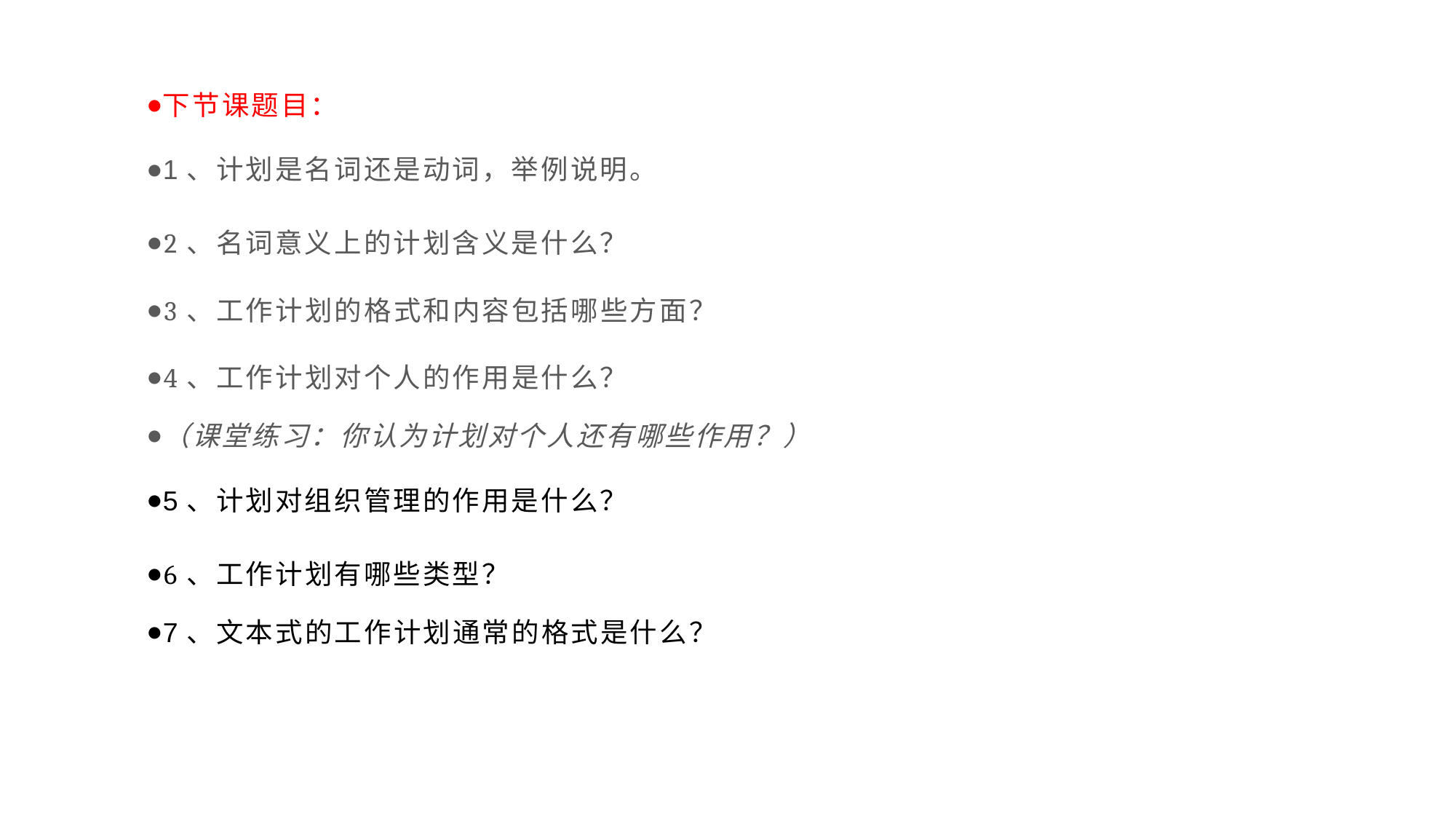

下节课题目：
1、计划是名词还是动词，举例说明。
2、名词意义上的计划含义是什么？
3、工作计划的格式和内容包括哪些方面？
4、工作计划对个人的作用是什么？
（课堂练习：你认为计划对个人还有哪些作用？）
5、计划对组织管理的作用是什么？
6、工作计划有哪些类型？
7、文本式的工作计划通常的格式是什么？

32